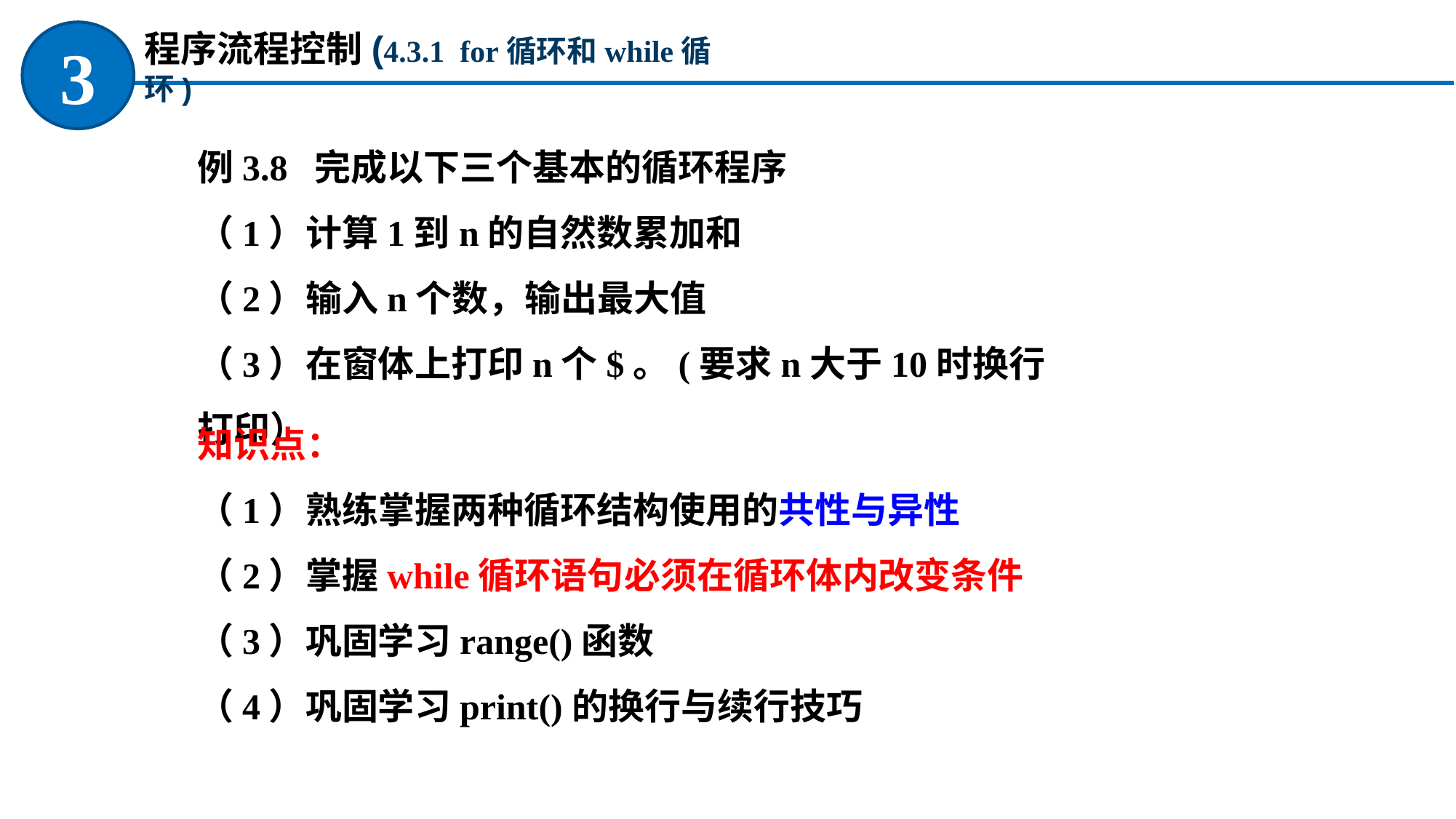

程序流程控制(4.3.1  for循环和while循环)
3
例3.8  完成以下三个基本的循环程序
（1）计算1到n的自然数累加和
（2）输入n个数，输出最大值
（3）在窗体上打印n个$。(要求n大于10时换行打印）
知识点：
（1）熟练掌握两种循环结构使用的共性与异性
（2）掌握while循环语句必须在循环体内改变条件
（3）巩固学习range()函数
（4）巩固学习print()的换行与续行技巧